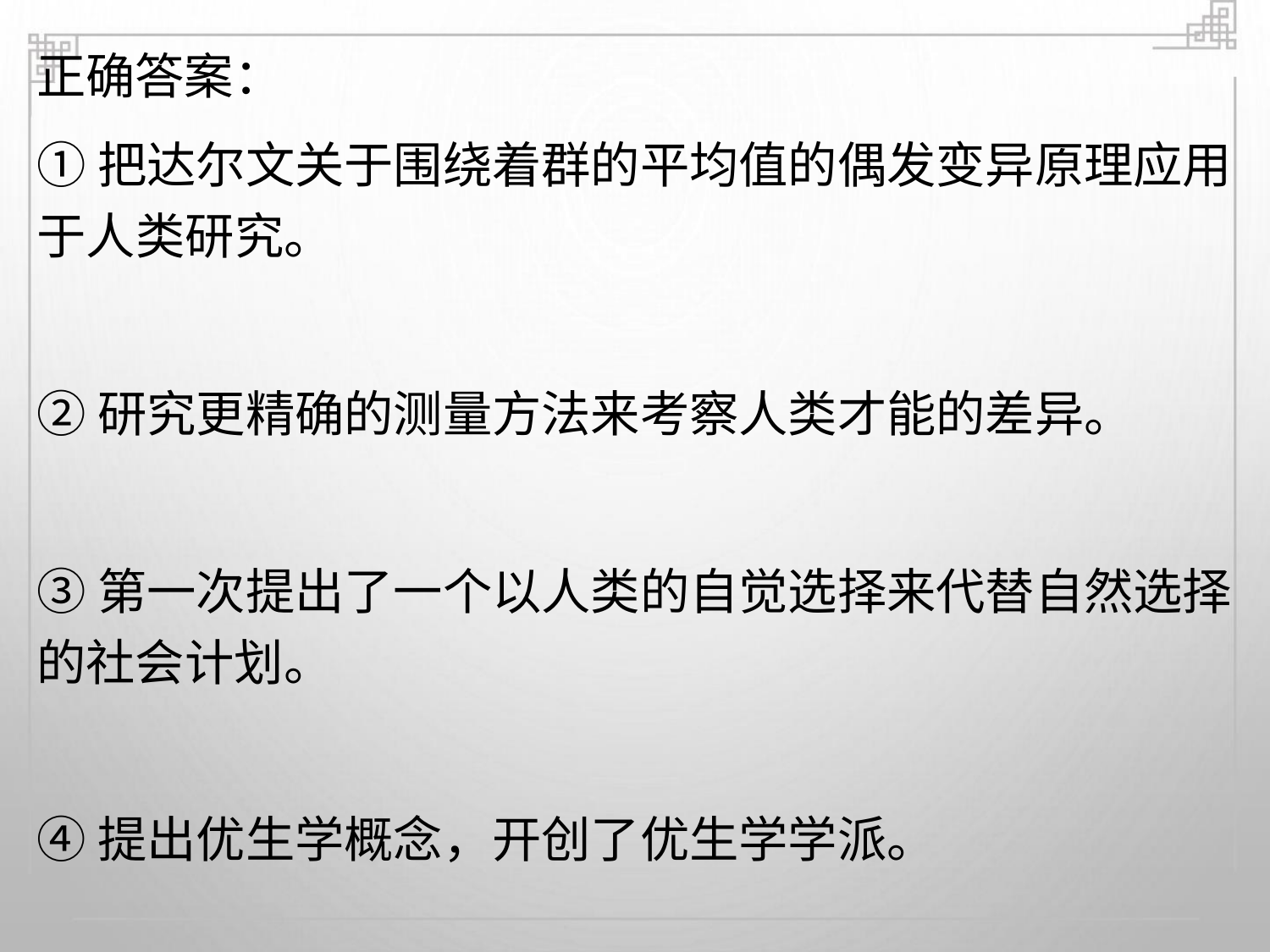

正确答案：
①把达尔文关于围绕着群的平均值的偶发变异原理应用
于人类研究。
②研究更精确的测量方法来考察人类才能的差异。
③第一次提出了一个以人类的自觉选择来代替自然选择
的社会计划。
④提出优生学概念，开创了优生学学派。